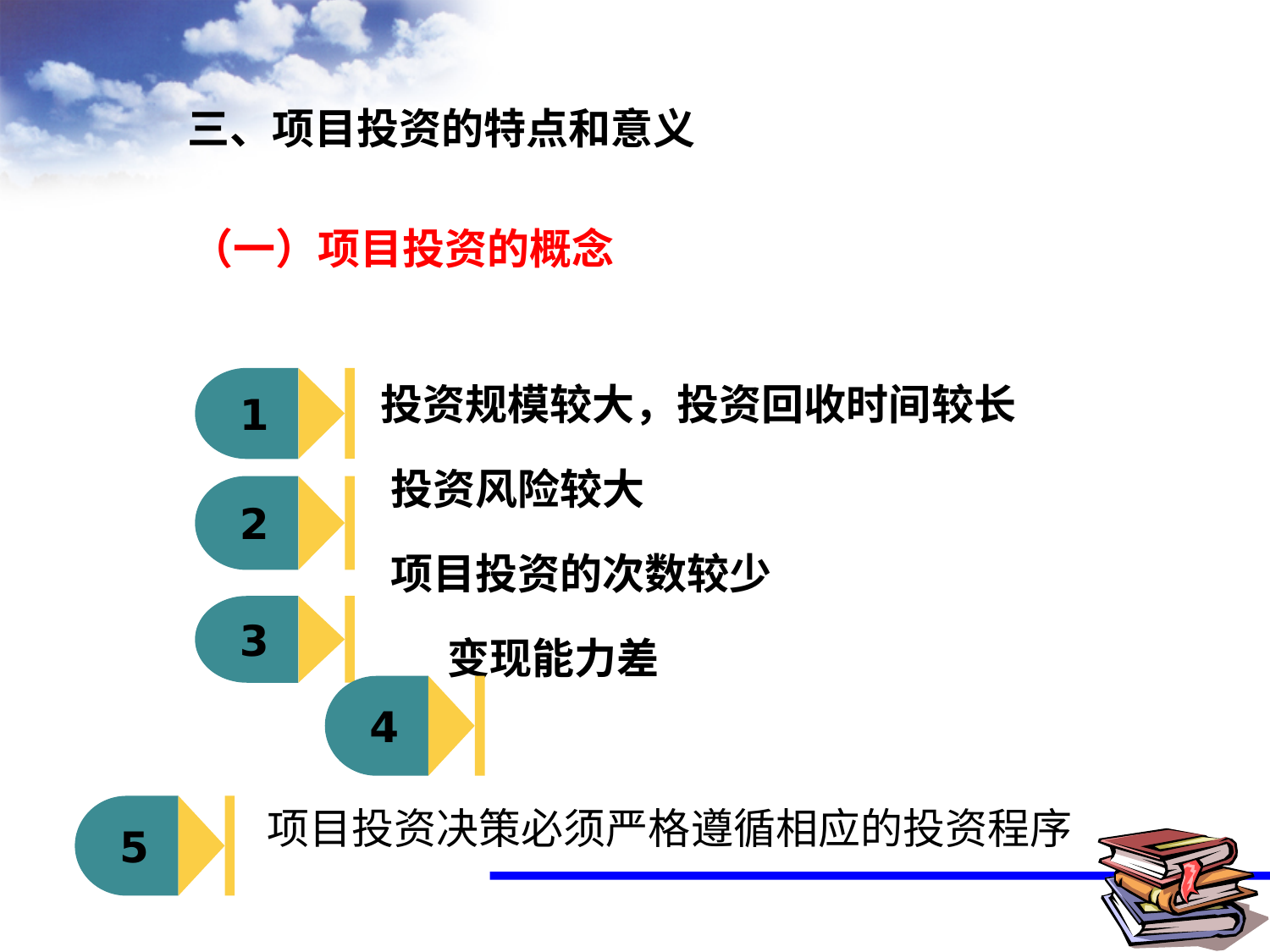

三、项目投资的特点和意义
（一）项目投资的概念
 投资规模较大，投资回收时间较长
  投资风险较大
  项目投资的次数较少
        变现能力差
1

2

3

4

5

项目投资决策必须严格遵循相应的投资程序